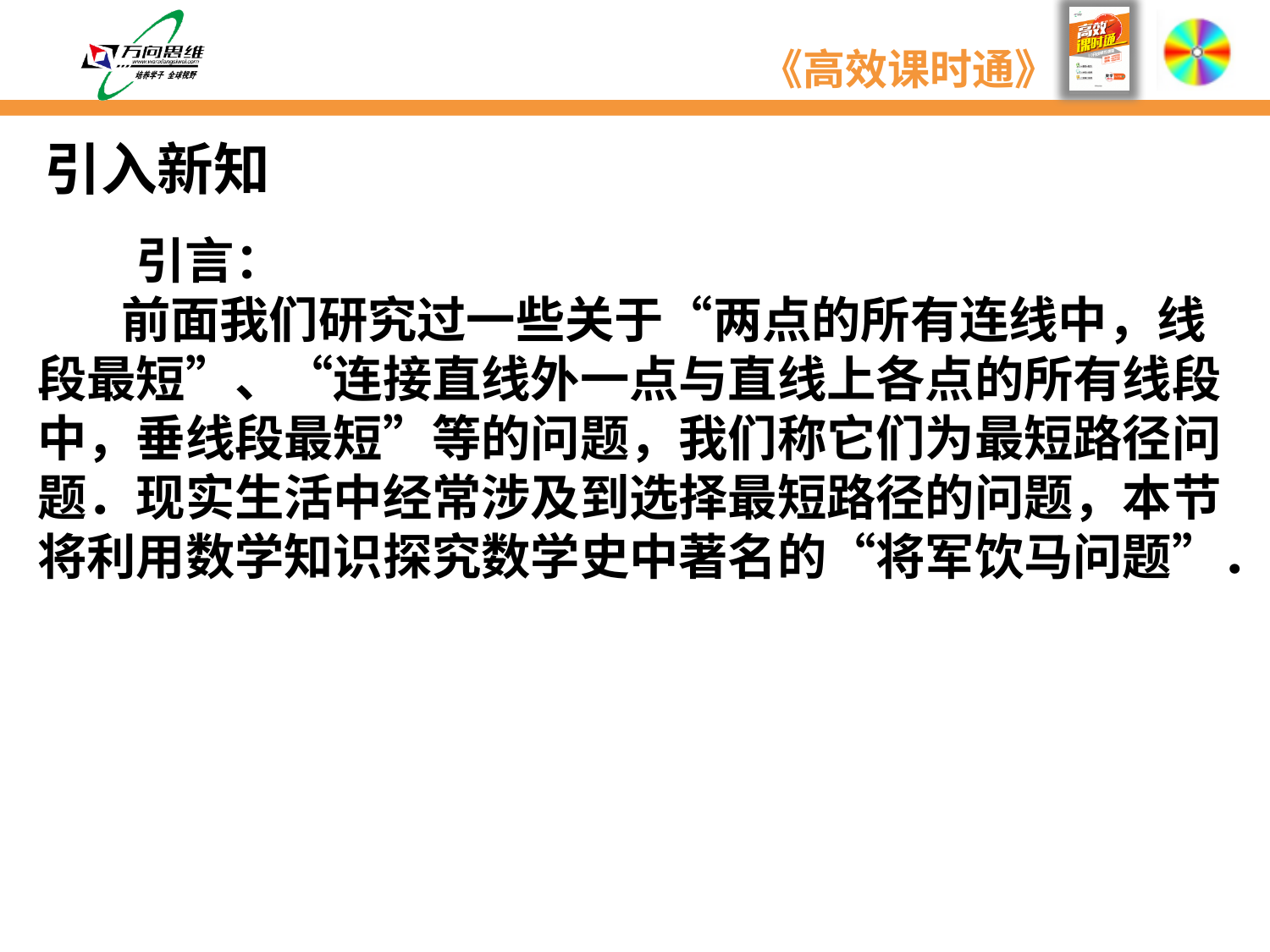

引入新知
　　引言：
  　前面我们研究过一些关于“两点的所有连线中，线
段最短”、“连接直线外一点与直线上各点的所有线段
中，垂线段最短”等的问题，我们称它们为最短路径问
题．现实生活中经常涉及到选择最短路径的问题，本节
将利用数学知识探究数学史中著名的“将军饮马问题”．